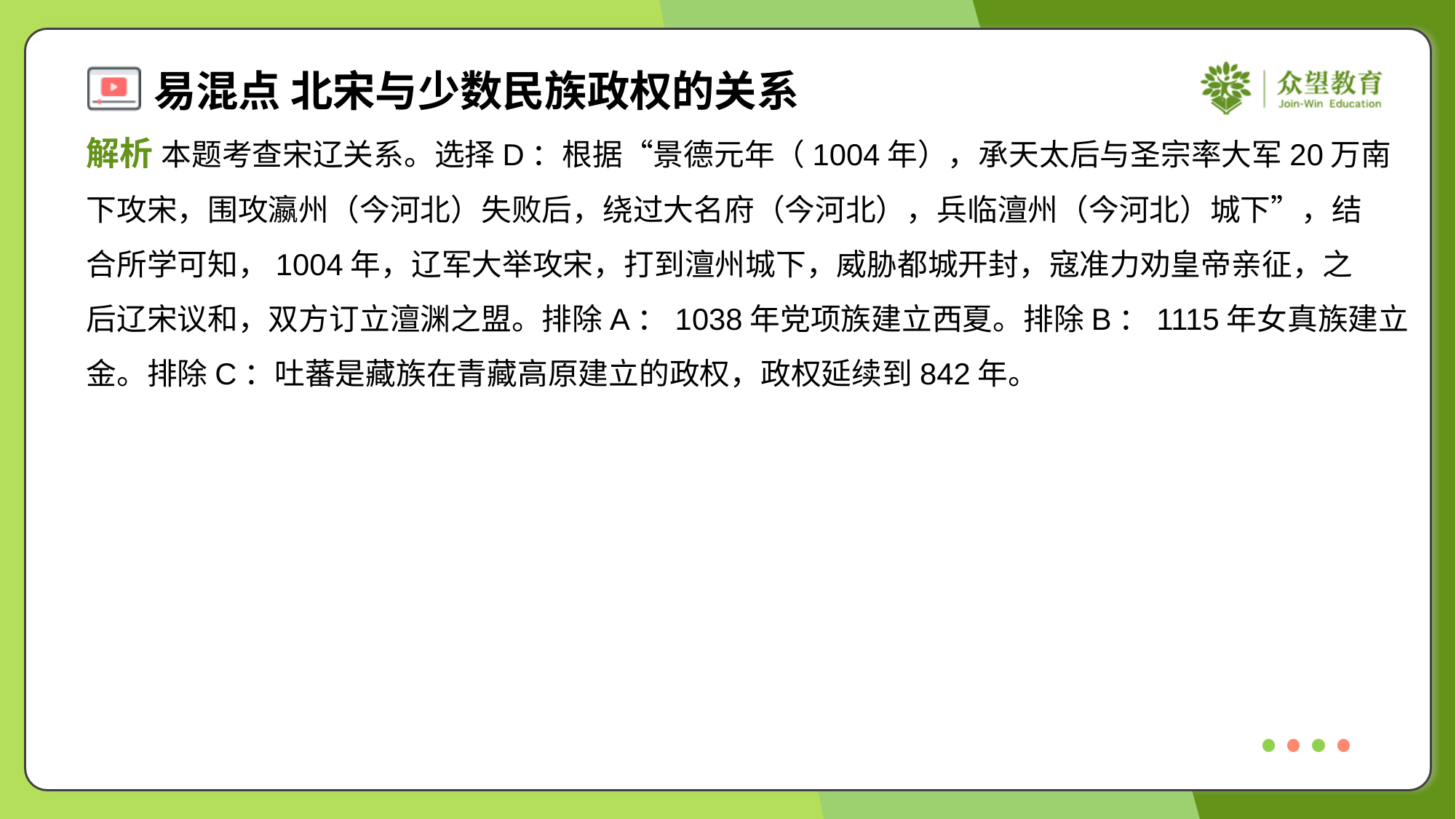

解析 本题考查宋辽关系。选择D：根据“景德元年（1004年），承天太后与圣宗率大军20万南
下攻宋，围攻瀛州（今河北）失败后，绕过大名府（今河北），兵临澶州（今河北）城下”，结
合所学可知，1004年，辽军大举攻宋，打到澶州城下，威胁都城开封，寇准力劝皇帝亲征，之
后辽宋议和，双方订立澶渊之盟。排除A：1038年党项族建立西夏。排除B：1115年女真族建立
金。排除C：吐蕃是藏族在青藏高原建立的政权，政权延续到842年。